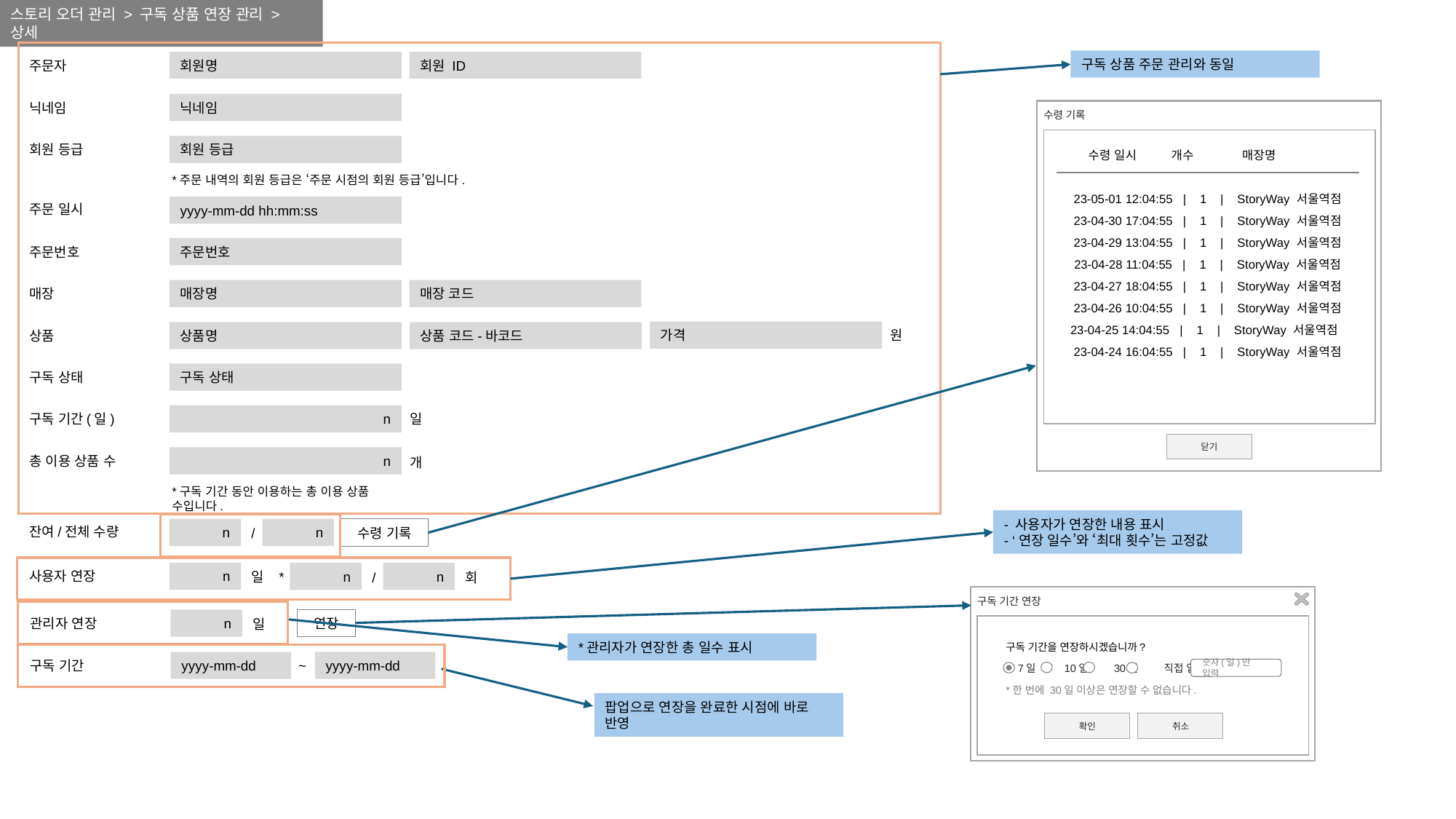

스토리 오더 관리 > 구독 상품 연장 관리 > 상세

구독 상품 주문 관리와 동일
회원명
회원 ID
주문자
닉네임
닉네임

수령 기록

회원 등급
회원 등급
      수령 일시          개수              매장명
*주문 내역의 회원 등급은 ‘주문 시점의 회원 등급’입니다.
23-05-01 12:04:55   |    1    |    StoryWay 서울역점
23-04-30 17:04:55   |    1    |    StoryWay 서울역점
23-04-29 13:04:55   |    1    |    StoryWay 서울역점
23-04-28 11:04:55   |    1    |    StoryWay 서울역점
23-04-27 18:04:55   |    1    |    StoryWay 서울역점
23-04-26 10:04:55   |    1    |    StoryWay 서울역점
23-04-25 14:04:55   |    1    |    StoryWay 서울역점
23-04-24 16:04:55   |    1    |    StoryWay 서울역점
주문 일시
yyyy-mm-dd hh:mm:ss
주문번호
주문번호
매장명
매장 코드
매장
가격
원
상품명
상품 코드-바코드
상품
구독 상태
구독 상태
n
일
구독 기간(일)
닫기
n
총 이용 상품 수
개
*구독 기간 동안 이용하는 총 이용 상품 수입니다.
- 사용자가 연장한 내용 표시
- ‘연장 일수’와 ‘최대 횟수’는 고정값

잔여/전체 수량
n
n
수령 기록
/

n
사용자 연장
n
n
일   *
/
회

구독 기간 연장

연장
n
관리자 연장
일

*관리자가 연장한 총 일수 표시
구독 기간을 연장하시겠습니까?
7일         10일        30일         직접 입력

구독 기간
yyyy-mm-dd
~
yyyy-mm-dd
숫자(일)만 입력

*한 번에 30일 이상은 연장할 수 없습니다.
팝업으로 연장을 완료한 시점에 바로 반영
확인
취소